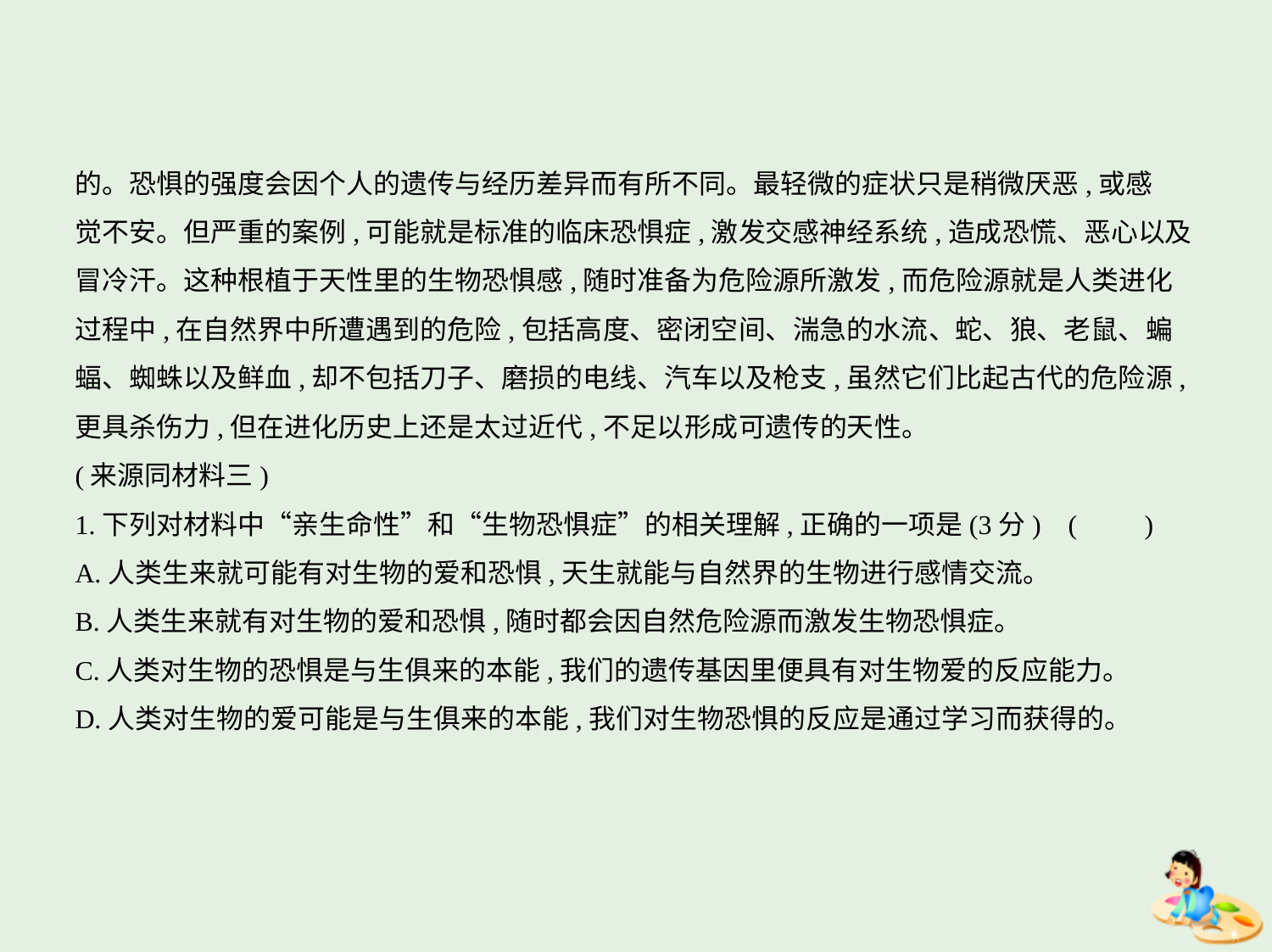

的。恐惧的强度会因个人的遗传与经历差异而有所不同。最轻微的症状只是稍微厌恶,或感
觉不安。但严重的案例,可能就是标准的临床恐惧症,激发交感神经系统,造成恐慌、恶心以及
冒冷汗。这种根植于天性里的生物恐惧感,随时准备为危险源所激发,而危险源就是人类进化
过程中,在自然界中所遭遇到的危险,包括高度、密闭空间、湍急的水流、蛇、狼、老鼠、蝙
蝠、蜘蛛以及鲜血,却不包括刀子、磨损的电线、汽车以及枪支,虽然它们比起古代的危险源,
更具杀伤力,但在进化历史上还是太过近代,不足以形成可遗传的天性。
(来源同材料三)
1.下列对材料中“亲生命性”和“生物恐惧症”的相关理解,正确的一项是(3分) (　　)
A.人类生来就可能有对生物的爱和恐惧,天生就能与自然界的生物进行感情交流。
B.人类生来就有对生物的爱和恐惧,随时都会因自然危险源而激发生物恐惧症。
C.人类对生物的恐惧是与生俱来的本能,我们的遗传基因里便具有对生物爱的反应能力。
D.人类对生物的爱可能是与生俱来的本能,我们对生物恐惧的反应是通过学习而获得的。